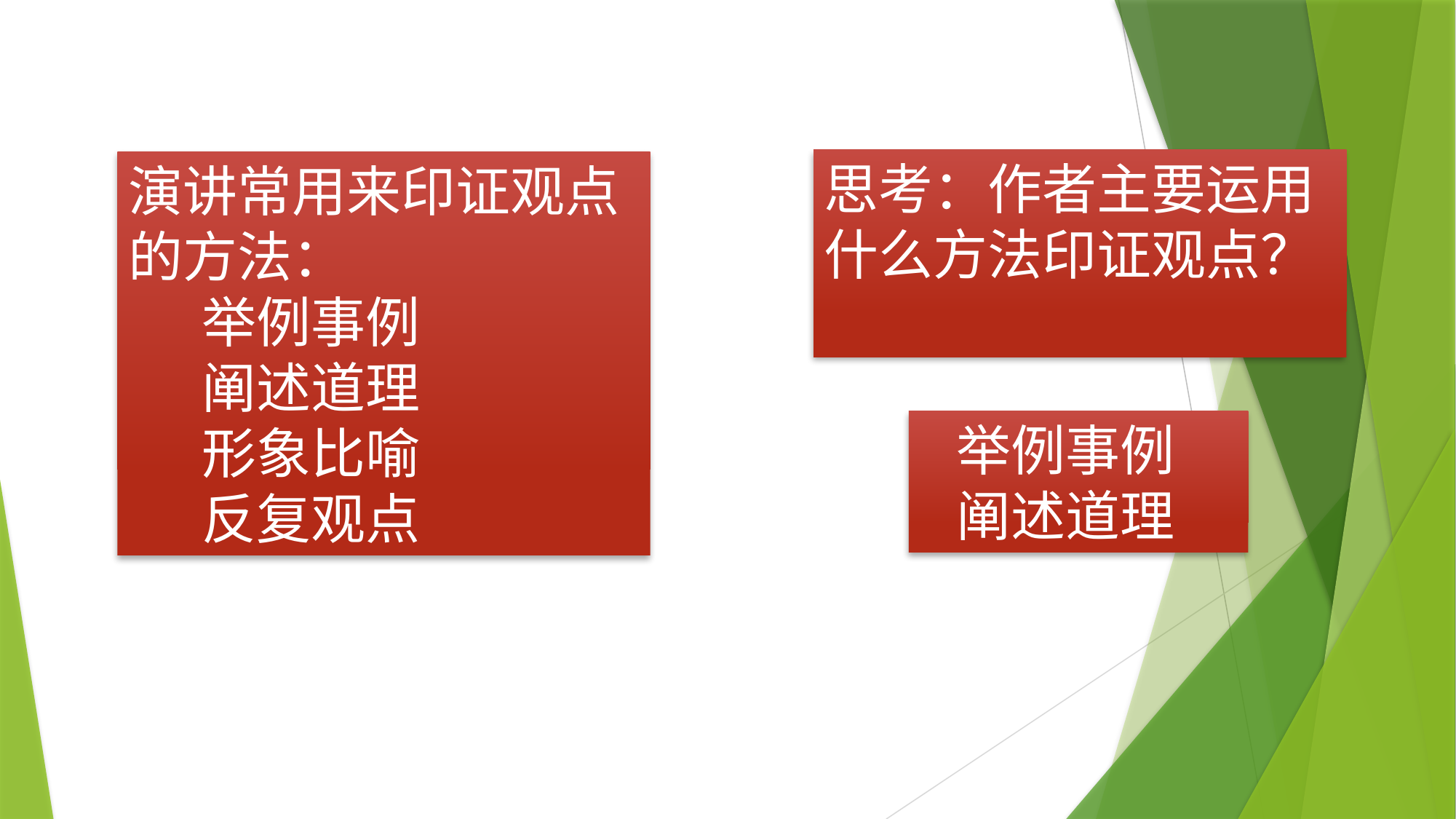

思考：作者主要运用什么方法印证观点？

演讲常用来印证观点的方法：
     举例事例
     阐述道理
     形象比喻
     反复观点
  举例事例
  阐述道理